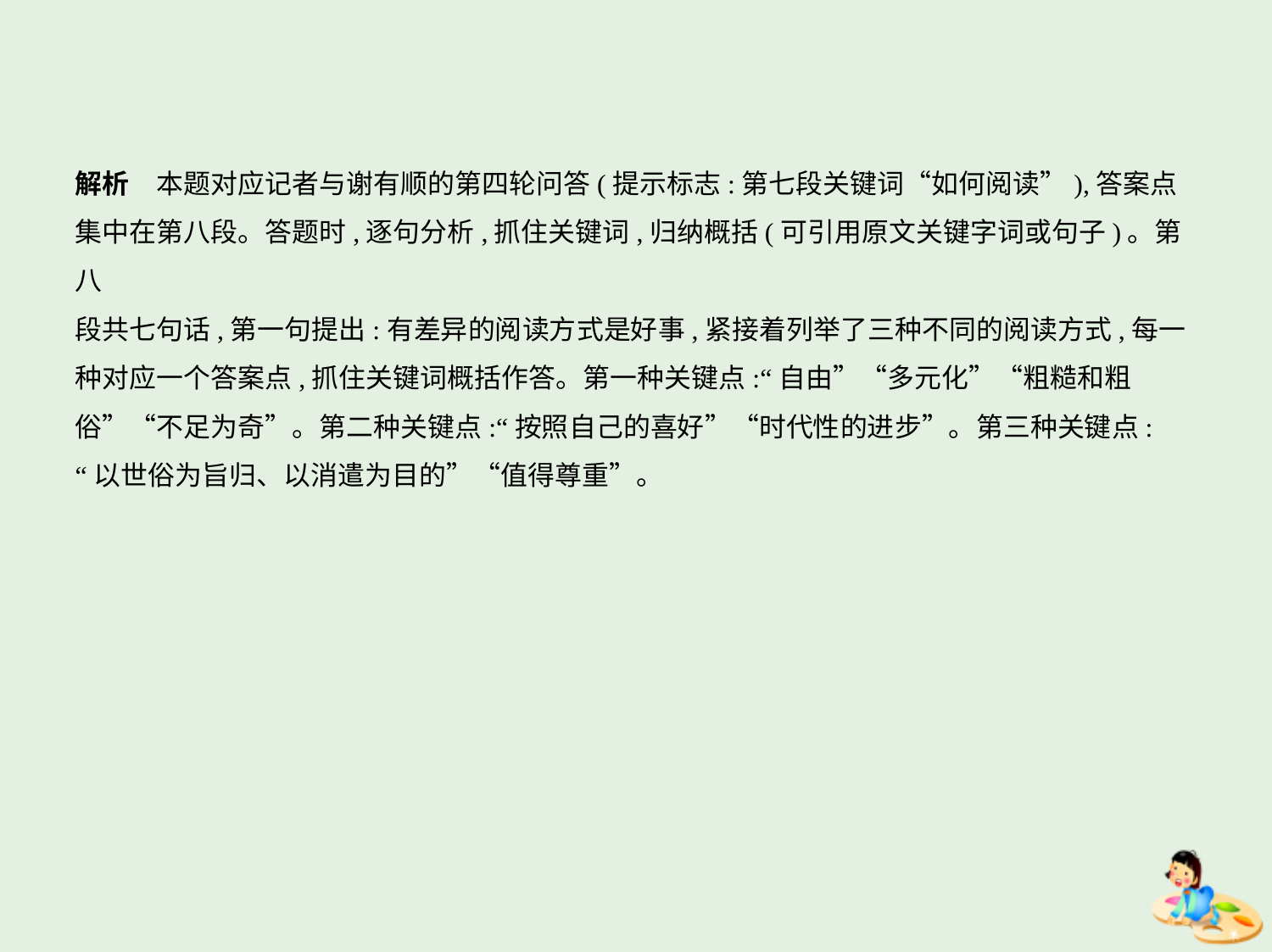

解析　本题对应记者与谢有顺的第四轮问答(提示标志:第七段关键词“如何阅读”),答案点
集中在第八段。答题时,逐句分析,抓住关键词,归纳概括(可引用原文关键字词或句子)。第八
段共七句话,第一句提出:有差异的阅读方式是好事,紧接着列举了三种不同的阅读方式,每一
种对应一个答案点,抓住关键词概括作答。第一种关键点:“自由”“多元化”“粗糙和粗
俗”“不足为奇”。第二种关键点:“按照自己的喜好”“时代性的进步”。第三种关键点:
“以世俗为旨归、以消遣为目的”“值得尊重”。